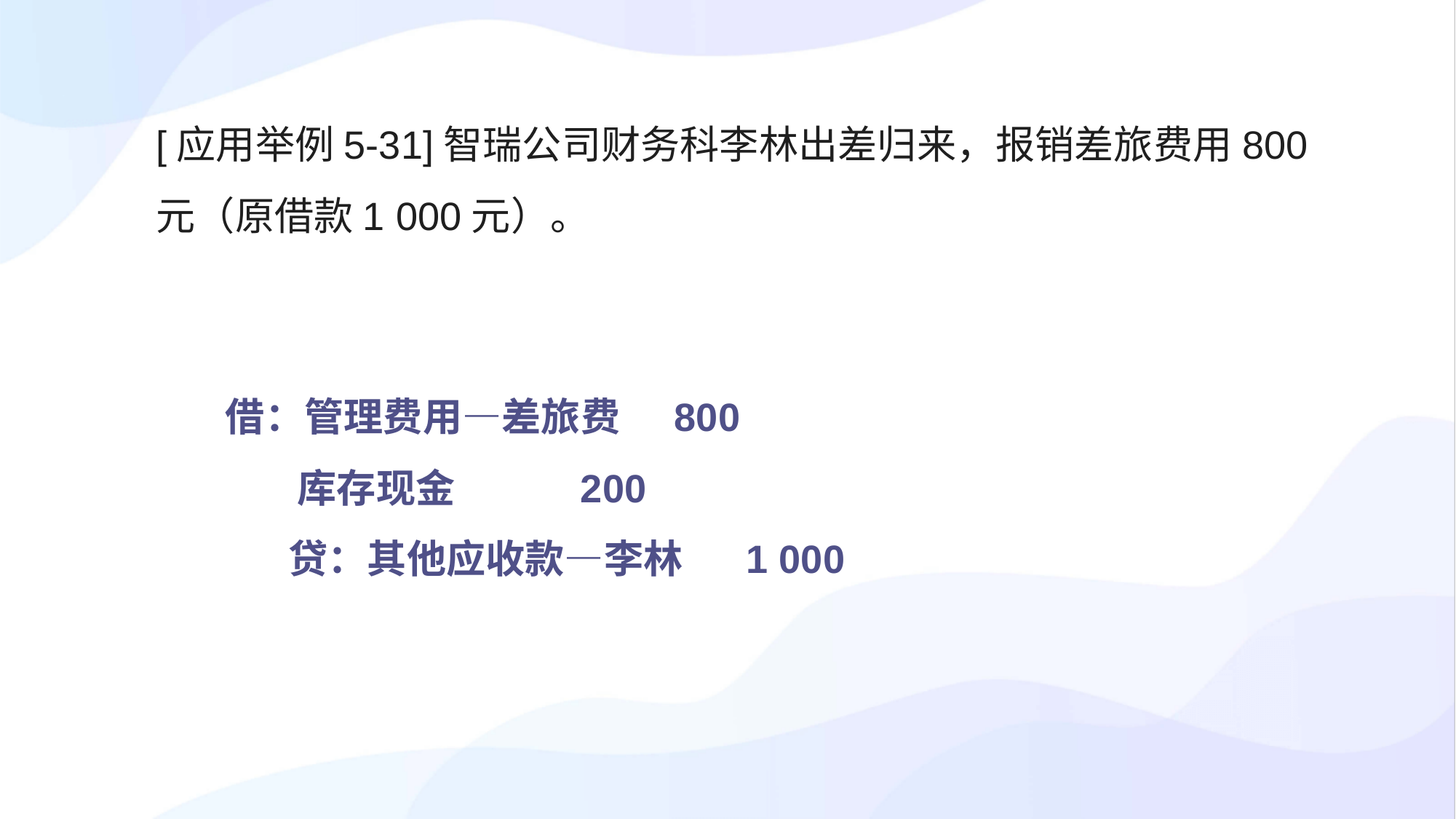

[应用举例5-31]智瑞公司财务科李林出差归来，报销差旅费用800元（原借款1 000元）。
借：管理费用—差旅费     800
       库存现金             200
      贷：其他应收款—李林      1 000